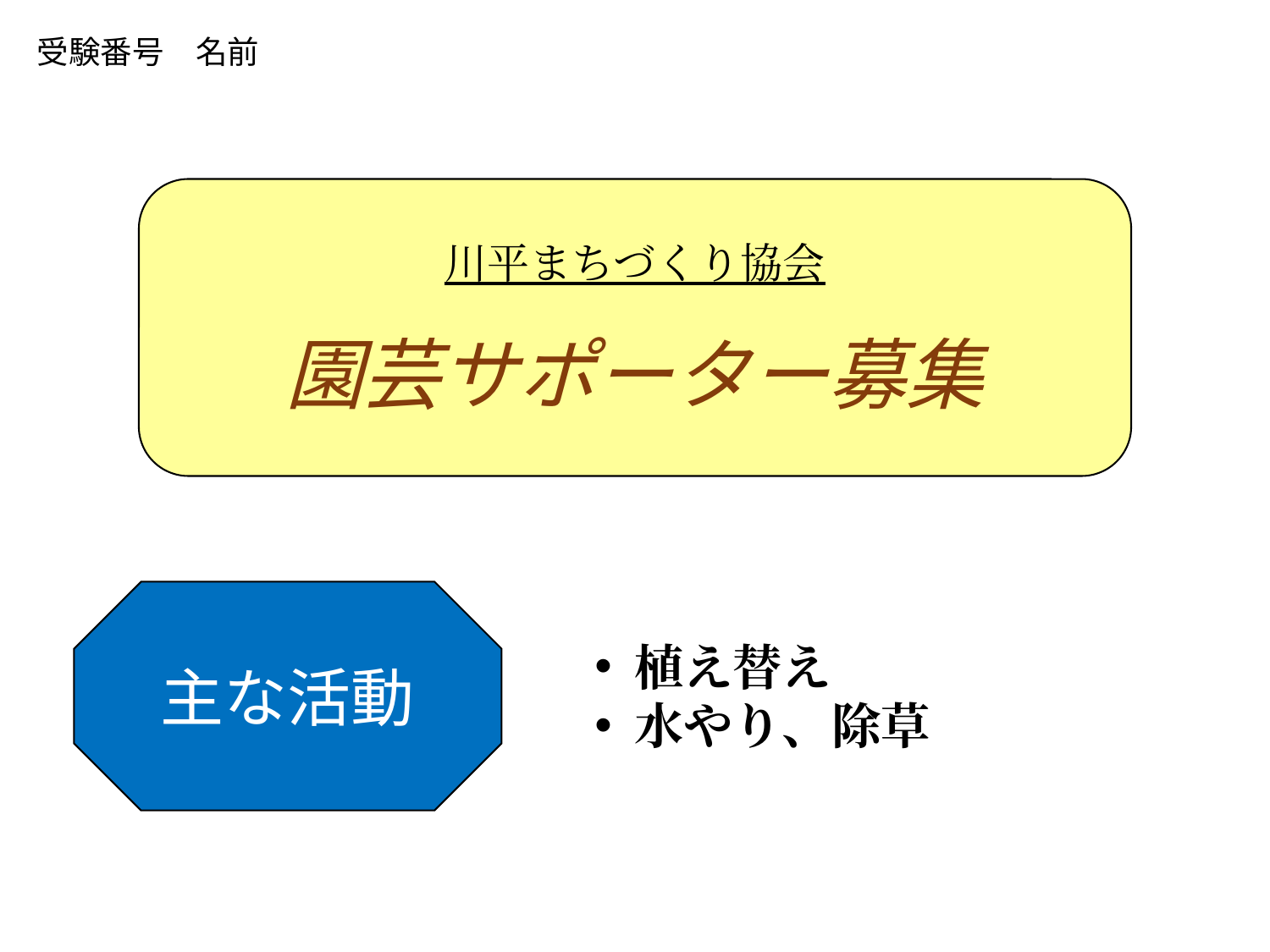

受験番号　名前
川平まちづくり協会

園芸サポーター募集
主な活動
植え替え
水やり、除草